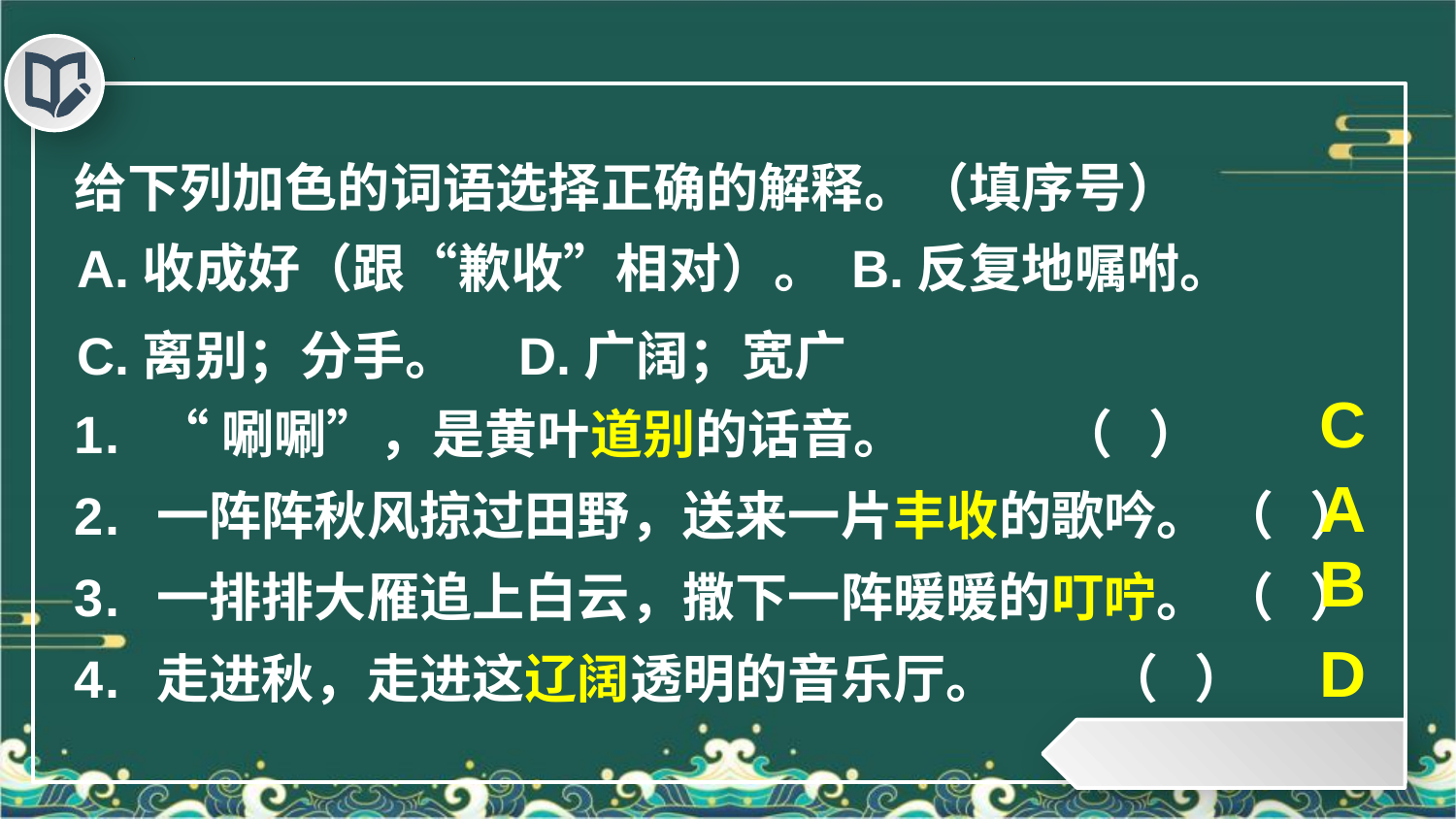

给下列加色的词语选择正确的解释。（填序号）
A.收成好（跟“歉收”相对）。 B.反复地嘱咐。
C.离别；分手。    D.广阔；宽广
C
“唰唰”，是黄叶道别的话音。             （   ）
一阵阵秋风掠过田野，送来一片丰收的歌吟。 （   ）
一排排大雁追上白云，撒下一阵暖暖的叮咛。 （   ）
走进秋，走进这辽阔透明的音乐厅。         （   ）
A
B
D